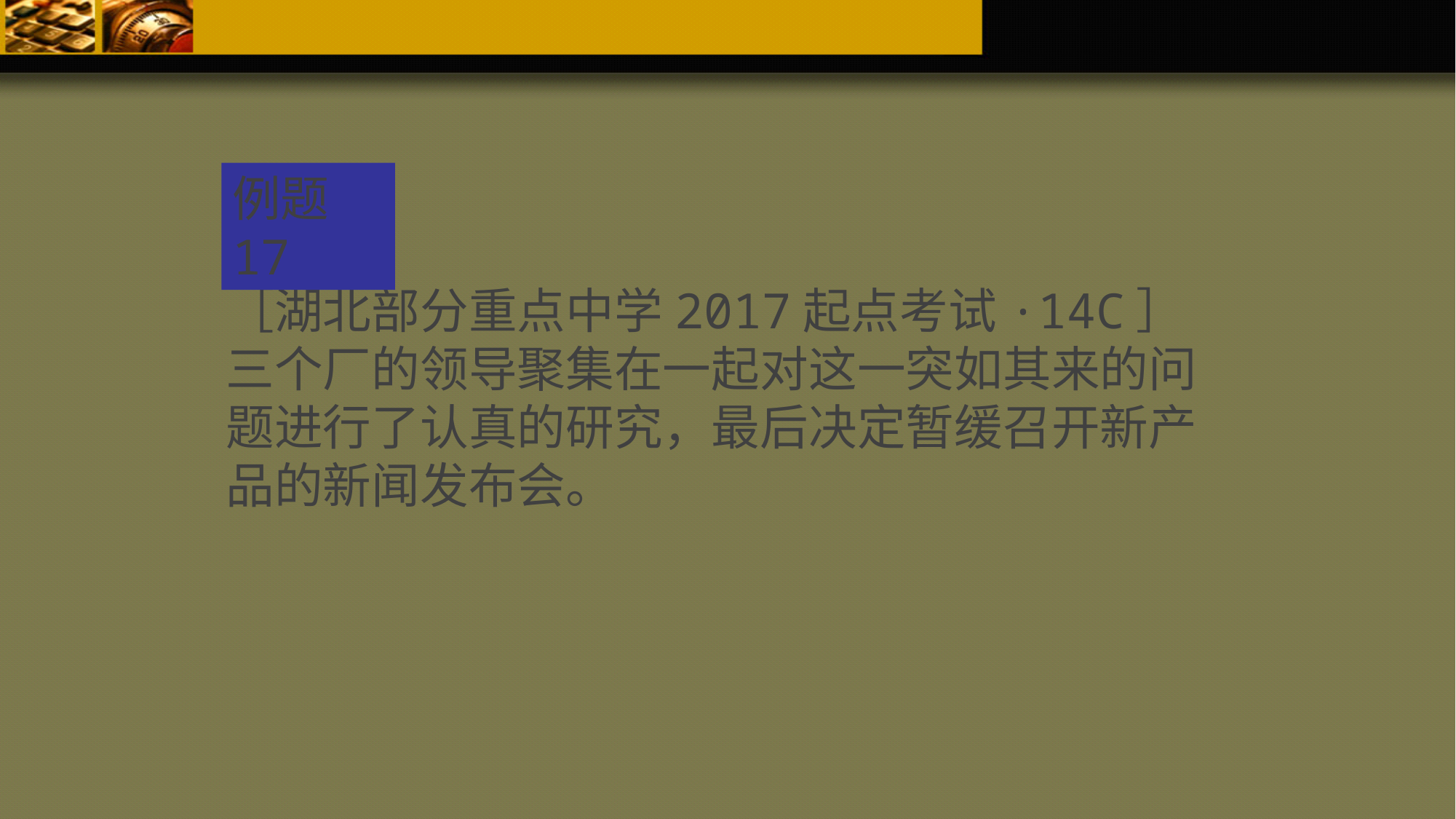

例题17
［湖北部分重点中学2017起点考试·14C］三个厂的领导聚集在一起对这一突如其来的问题进行了认真的研究，最后决定暂缓召开新产品的新闻发布会。